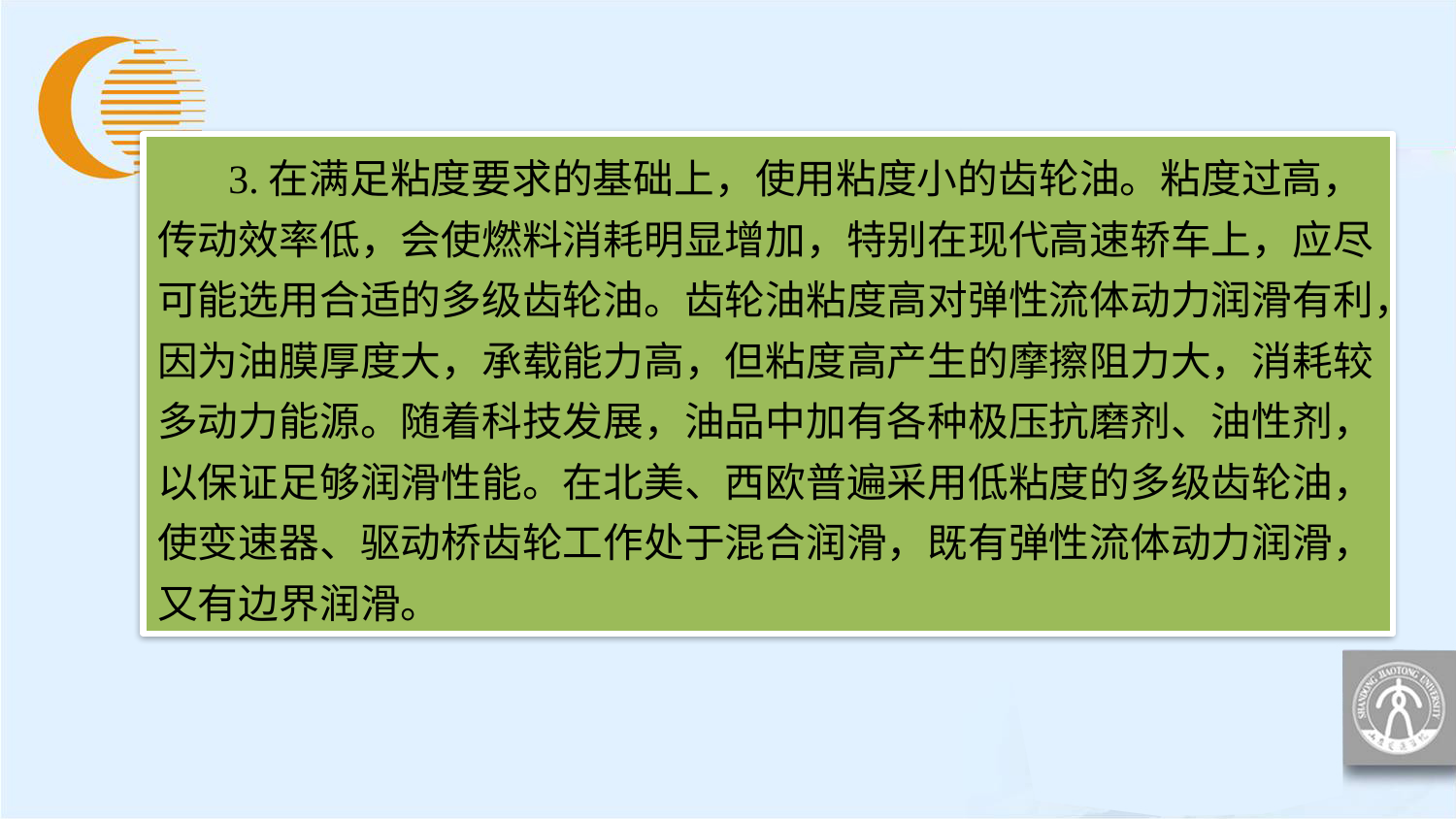

3.在满足粘度要求的基础上，使用粘度小的齿轮油。粘度过高，传动效率低，会使燃料消耗明显增加，特别在现代高速轿车上，应尽可能选用合适的多级齿轮油。齿轮油粘度高对弹性流体动力润滑有利，因为油膜厚度大，承载能力高，但粘度高产生的摩擦阻力大，消耗较多动力能源。随着科技发展，油品中加有各种极压抗磨剂、油性剂，以保证足够润滑性能。在北美、西欧普遍采用低粘度的多级齿轮油，使变速器、驱动桥齿轮工作处于混合润滑，既有弹性流体动力润滑，又有边界润滑。